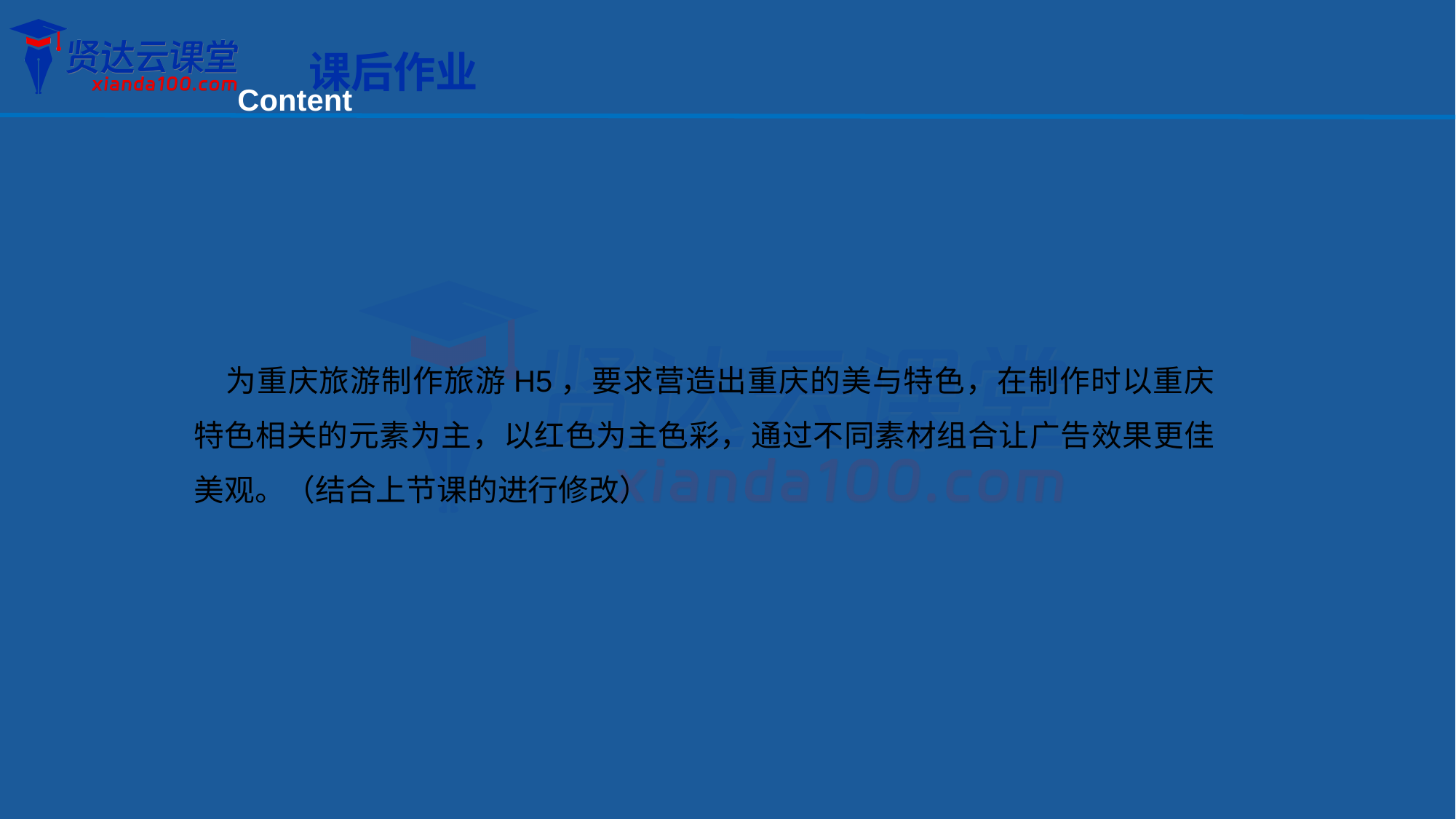

课后作业
Content
为重庆旅游制作旅游H5，要求营造出重庆的美与特色，在制作时以重庆特色相关的元素为主，以红色为主色彩，通过不同素材组合让广告效果更佳美观。（结合上节课的进行修改）